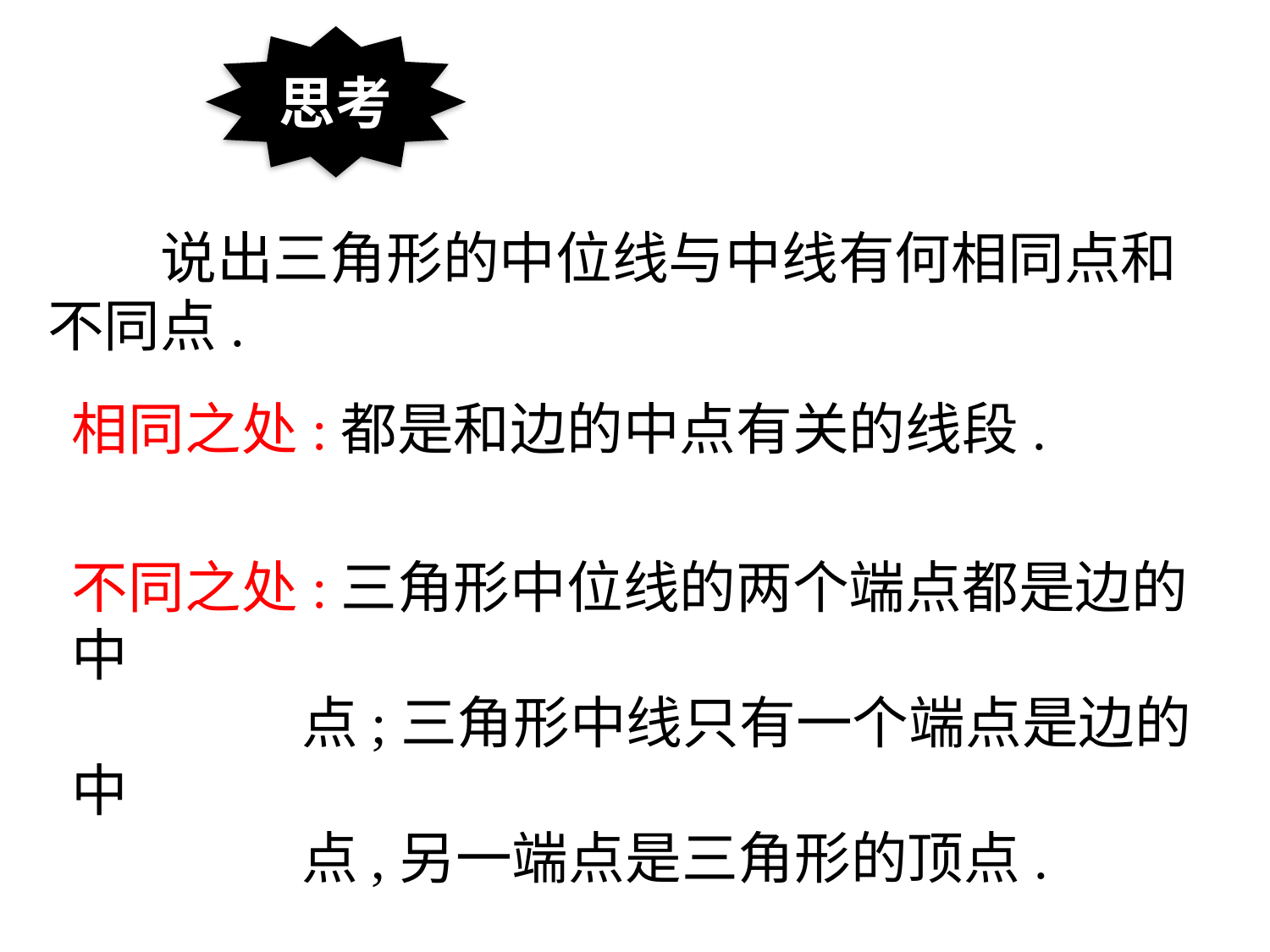

思考
　　说出三角形的中位线与中线有何相同点和不同点.
相同之处:都是和边的中点有关的线段.
不同之处:三角形中位线的两个端点都是边的中
                 点;三角形中线只有一个端点是边的中
                 点,另一端点是三角形的顶点.